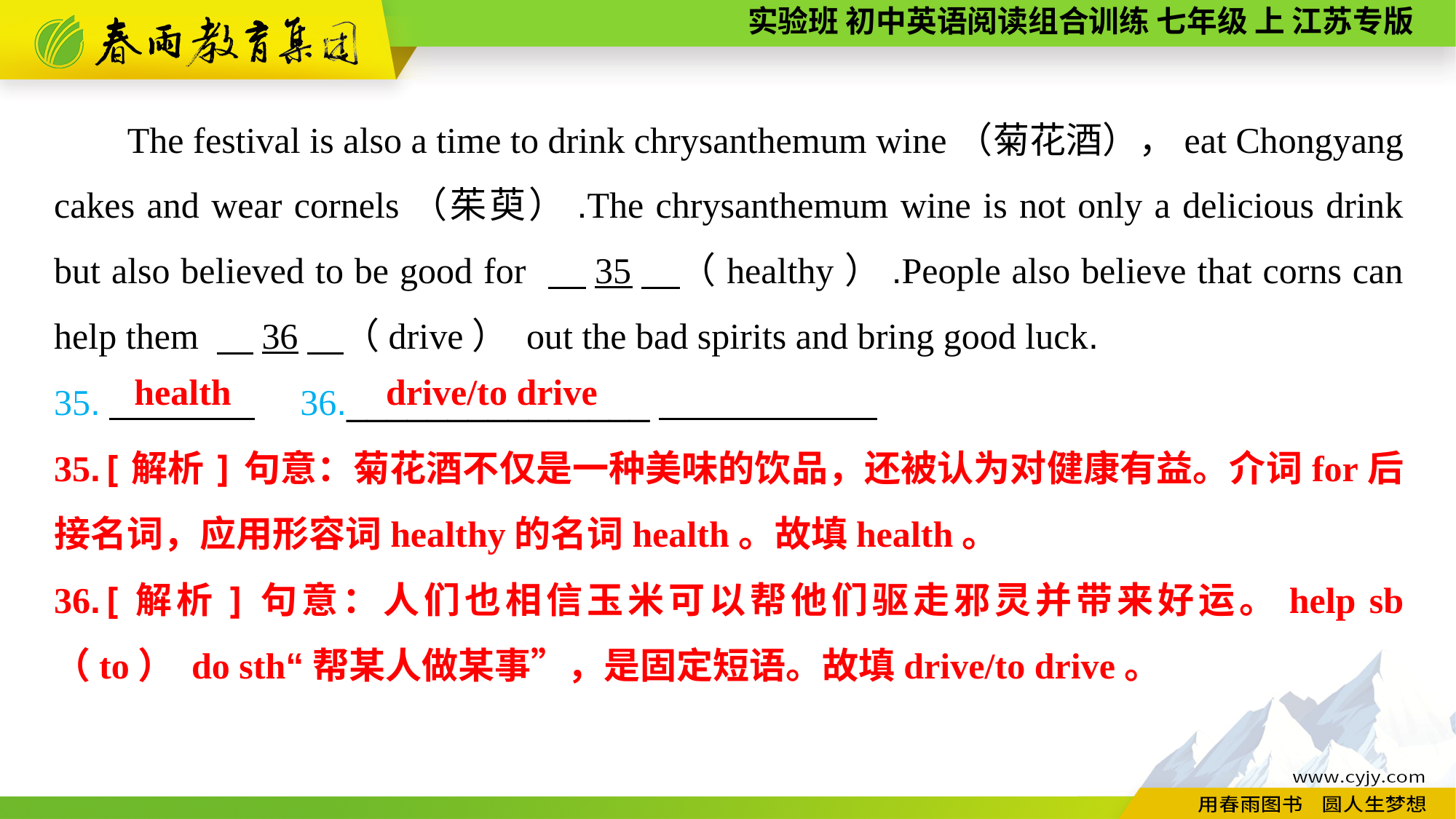

The festival is also a time to drink chrysanthemum wine（菊花酒），eat Chongyang cakes and wear cornels（茱萸）.The chrysanthemum wine is not only a delicious drink but also believed to be good for 　35　（healthy）.People also believe that corns can help them 　36　（drive） out the bad spirits and bring good luck.
35.　　　　　36._______________
health
drive/to drive
35.[解析]句意：菊花酒不仅是一种美味的饮品，还被认为对健康有益。介词for后接名词，应用形容词healthy的名词health。故填health。
36.[解析]句意：人们也相信玉米可以帮他们驱走邪灵并带来好运。help sb （to） do sth“帮某人做某事”，是固定短语。故填drive/to drive。